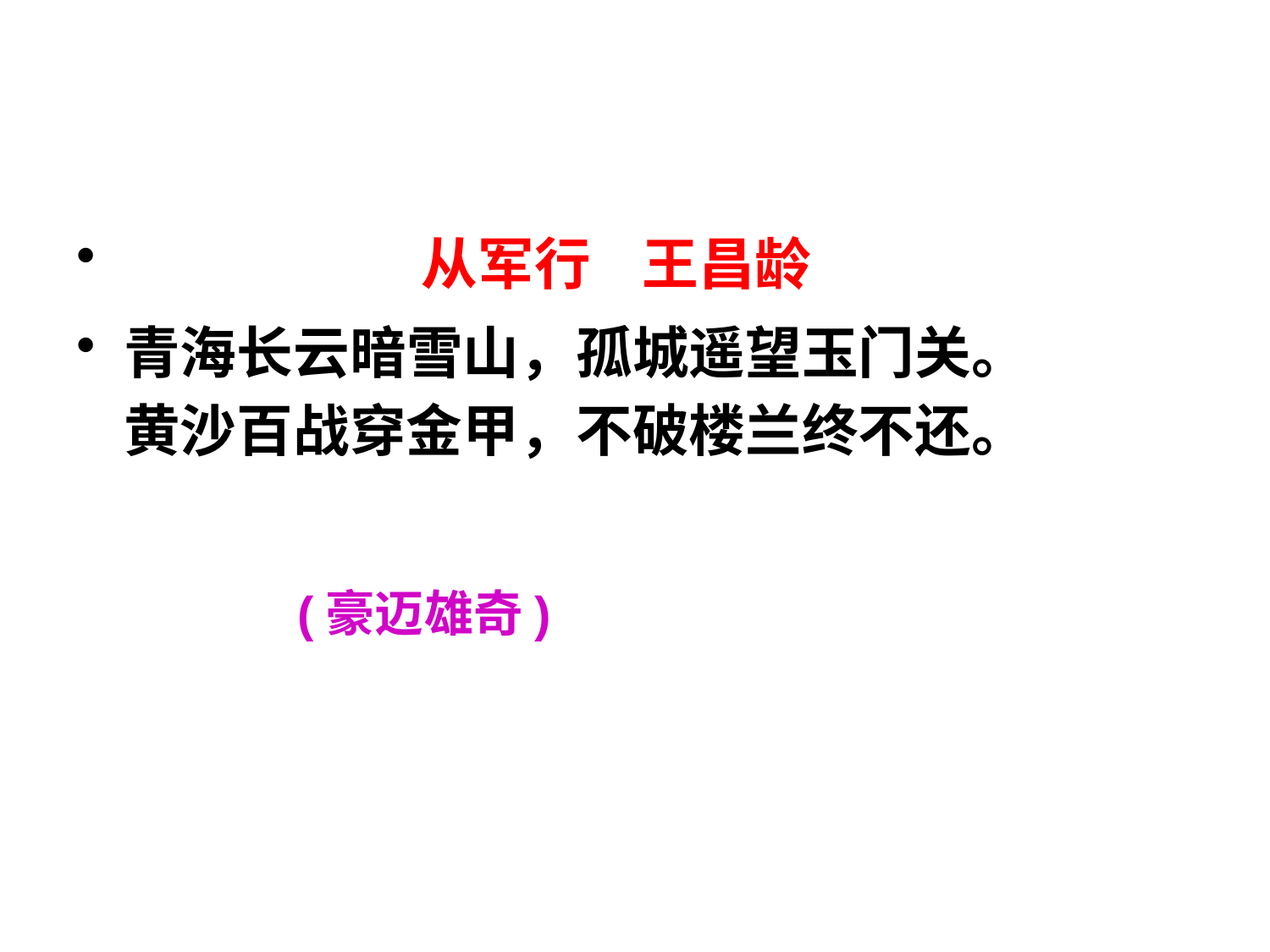

从军行    王昌龄
青海长云暗雪山，孤城遥望玉门关。
黄沙百战穿金甲，不破楼兰终不还。

(豪迈雄奇)